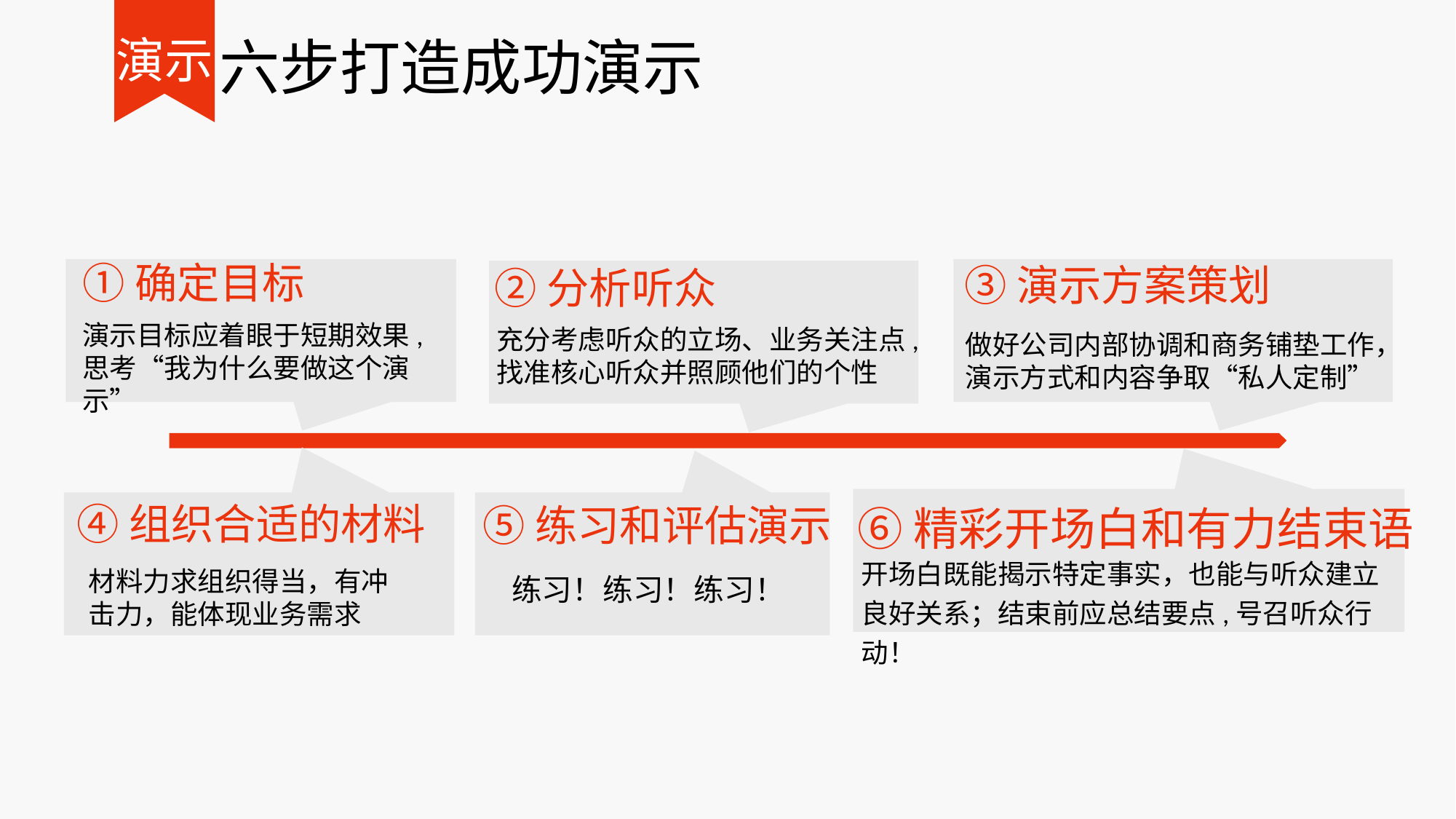

演示
六步打造成功演示
①确定目标

演示目标应着眼于短期效果,思考“我为什么要做这个演示”
②分析听众

充分考虑听众的立场、业务关注点,找准核心听众并照顾他们的个性

③演示方案策划
做好公司内部协调和商务铺垫工作，演示方式和内容争取“私人定制”

⑥精彩开场白和有力结束语

④组织合适的材料

⑤练习和评估演示
开场白既能揭示特定事实，也能与听众建立良好关系；结束前应总结要点,号召听众行动！
材料力求组织得当，有冲击力，能体现业务需求
练习！练习！练习！